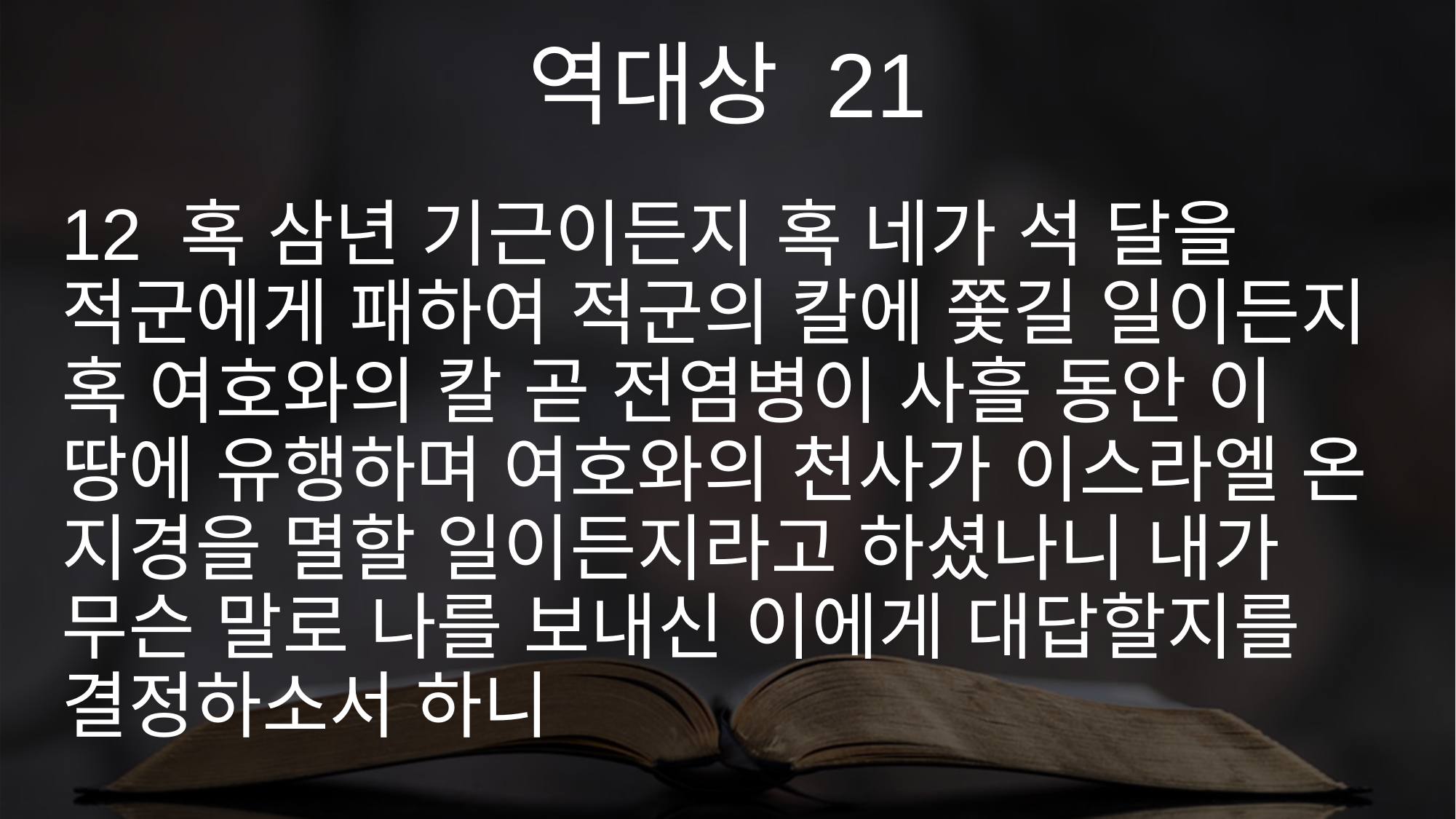

역대상 21
12 혹 삼년 기근이든지 혹 네가 석 달을 적군에게 패하여 적군의 칼에 쫓길 일이든지 혹 여호와의 칼 곧 전염병이 사흘 동안 이 땅에 유행하며 여호와의 천사가 이스라엘 온 지경을 멸할 일이든지라고 하셨나니 내가 무슨 말로 나를 보내신 이에게 대답할지를 결정하소서 하니